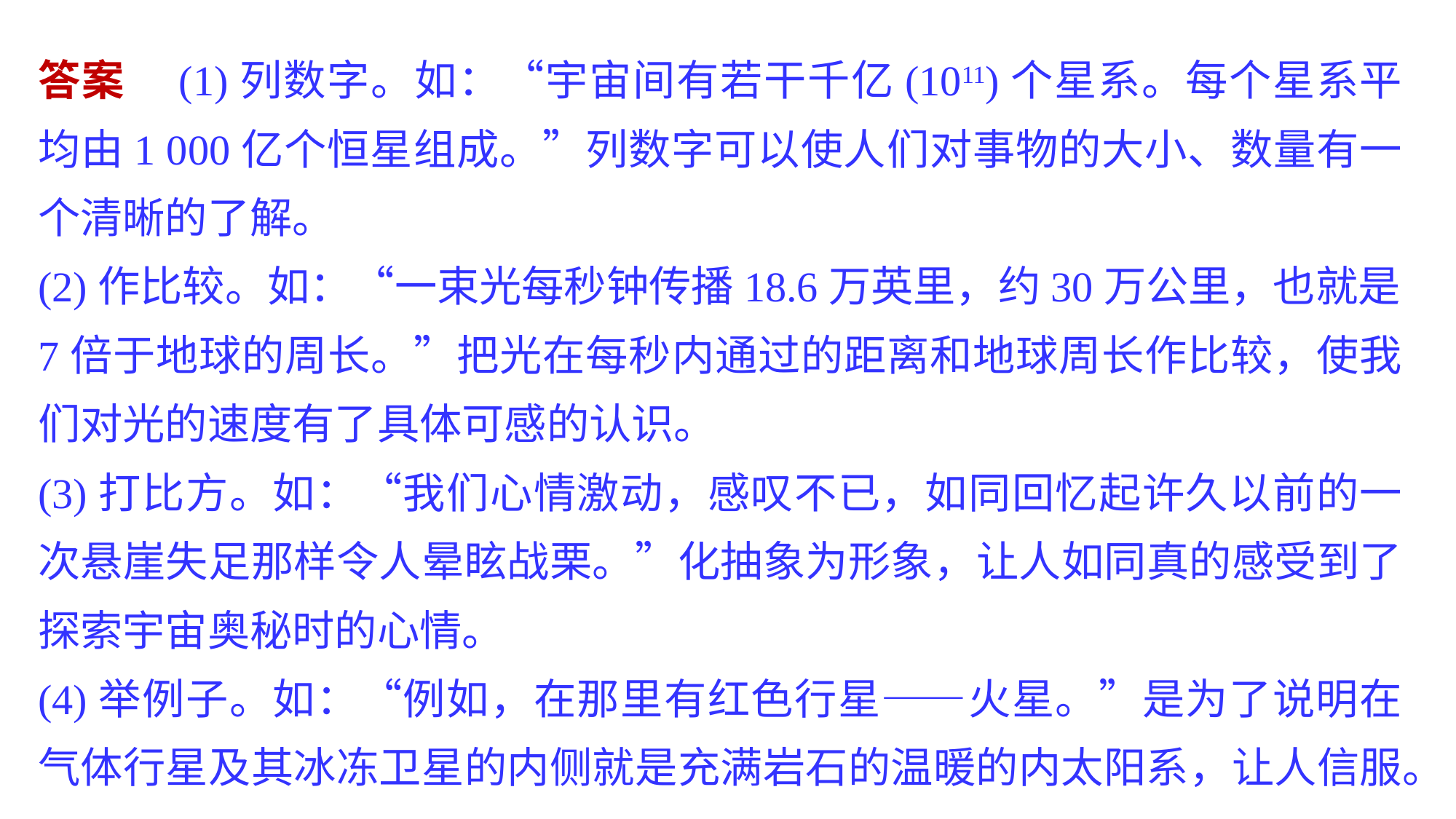

答案　(1)列数字。如：“宇宙间有若干千亿(1011)个星系。每个星系平均由1 000亿个恒星组成。”列数字可以使人们对事物的大小、数量有一个清晰的了解。
(2)作比较。如：“一束光每秒钟传播18.6万英里，约30万公里，也就是7倍于地球的周长。”把光在每秒内通过的距离和地球周长作比较，使我们对光的速度有了具体可感的认识。
(3)打比方。如：“我们心情激动，感叹不已，如同回忆起许久以前的一次悬崖失足那样令人晕眩战栗。”化抽象为形象，让人如同真的感受到了探索宇宙奥秘时的心情。
(4)举例子。如：“例如，在那里有红色行星——火星。”是为了说明在气体行星及其冰冻卫星的内侧就是充满岩石的温暖的内太阳系，让人信服。